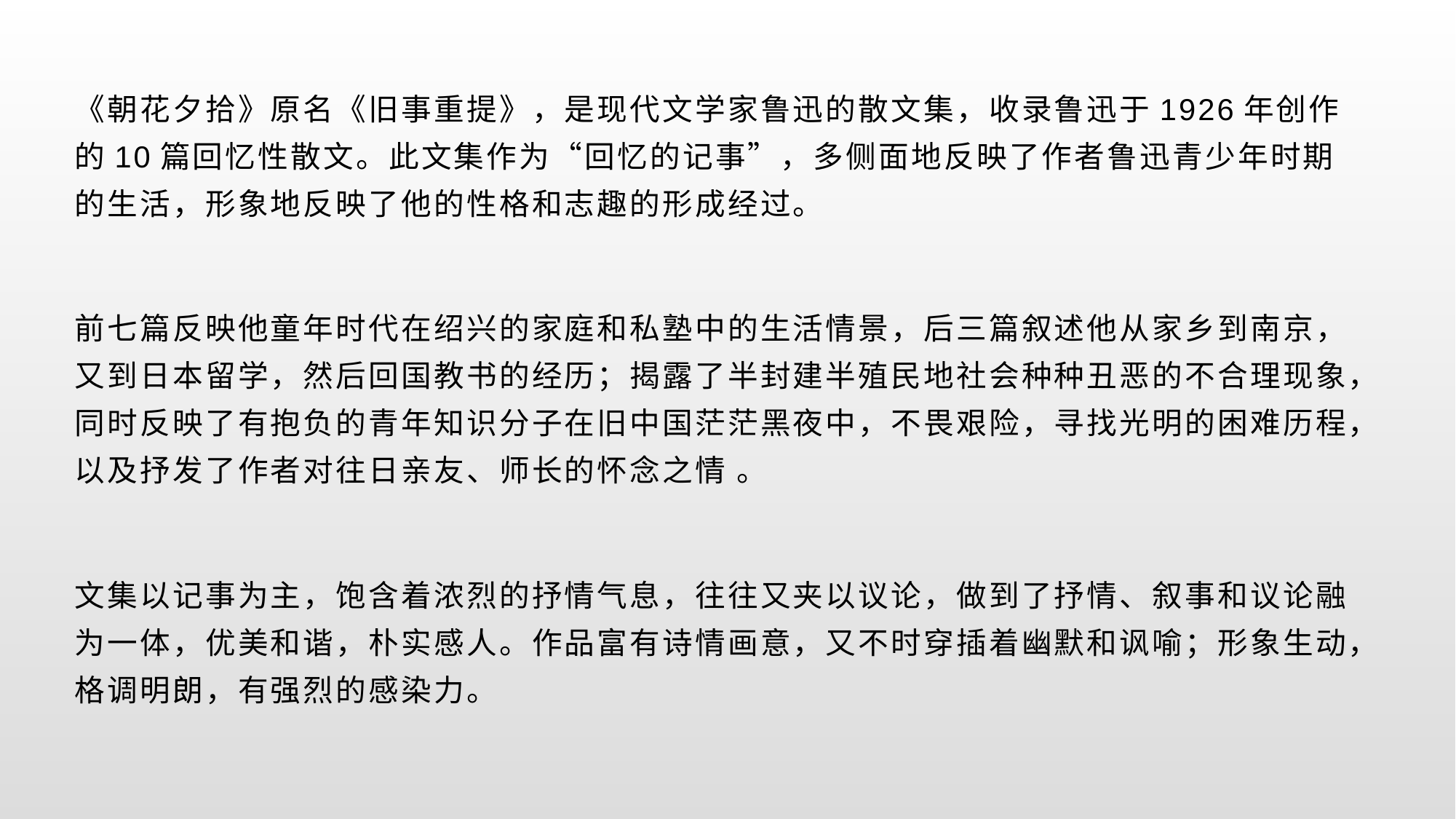

《朝花夕拾》原名《旧事重提》，是现代文学家鲁迅的散文集，收录鲁迅于1926年创作的10篇回忆性散文。此文集作为“回忆的记事”，多侧面地反映了作者鲁迅青少年时期的生活，形象地反映了他的性格和志趣的形成经过。

前七篇反映他童年时代在绍兴的家庭和私塾中的生活情景，后三篇叙述他从家乡到南京，又到日本留学，然后回国教书的经历；揭露了半封建半殖民地社会种种丑恶的不合理现象，同时反映了有抱负的青年知识分子在旧中国茫茫黑夜中，不畏艰险，寻找光明的困难历程，以及抒发了作者对往日亲友、师长的怀念之情 。

文集以记事为主，饱含着浓烈的抒情气息，往往又夹以议论，做到了抒情、叙事和议论融为一体，优美和谐，朴实感人。作品富有诗情画意，又不时穿插着幽默和讽喻；形象生动，格调明朗，有强烈的感染力。